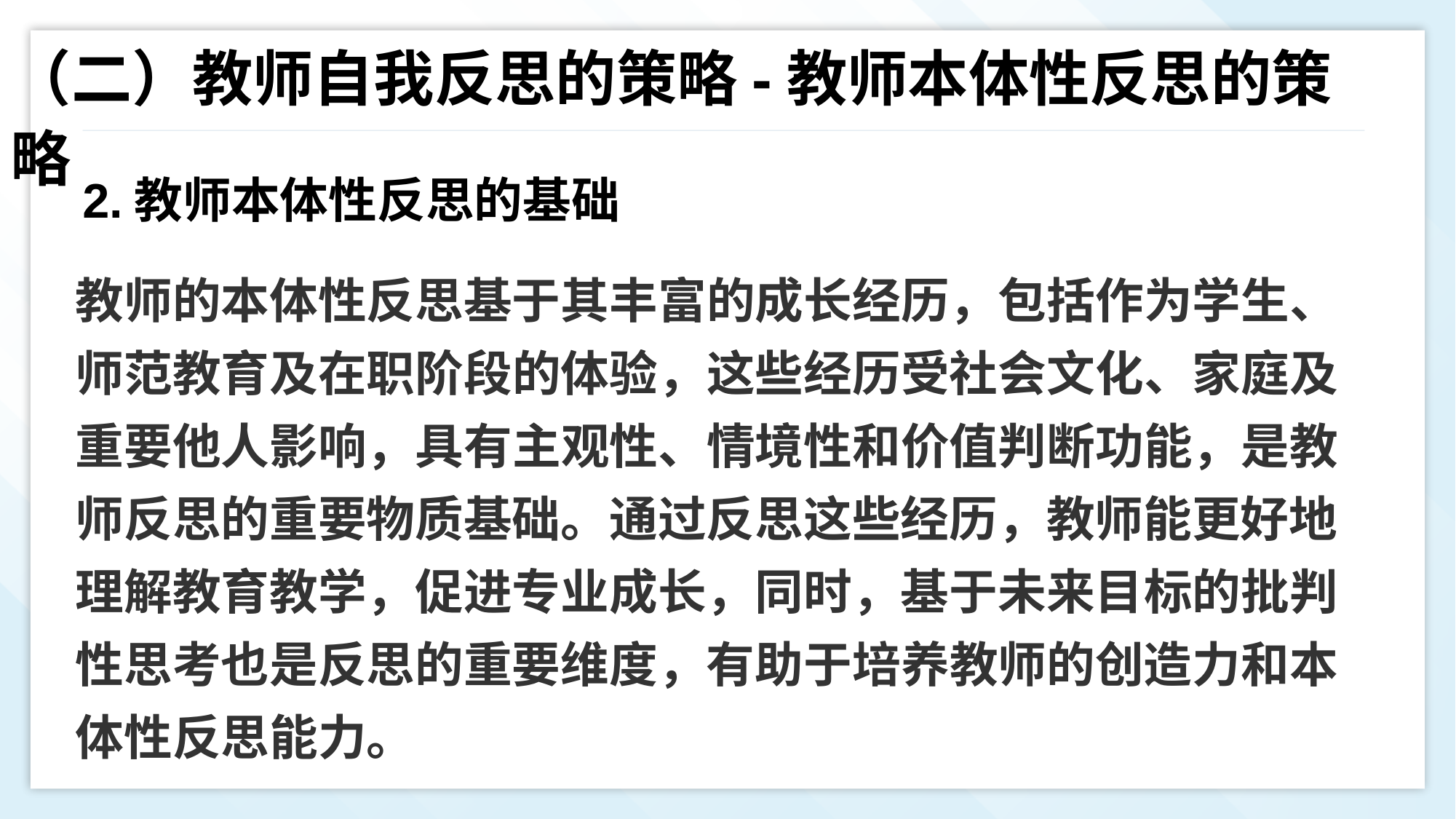

（二）教师自我反思的策略-教师本体性反思的策略

2.教师本体性反思的基础
教师的本体性反思基于其丰富的成长经历，包括作为学生、师范教育及在职阶段的体验，这些经历受社会文化、家庭及重要他人影响，具有主观性、情境性和价值判断功能，是教师反思的重要物质基础。通过反思这些经历，教师能更好地理解教育教学，促进专业成长，同时，基于未来目标的批判性思考也是反思的重要维度，有助于培养教师的创造力和本体性反思能力。